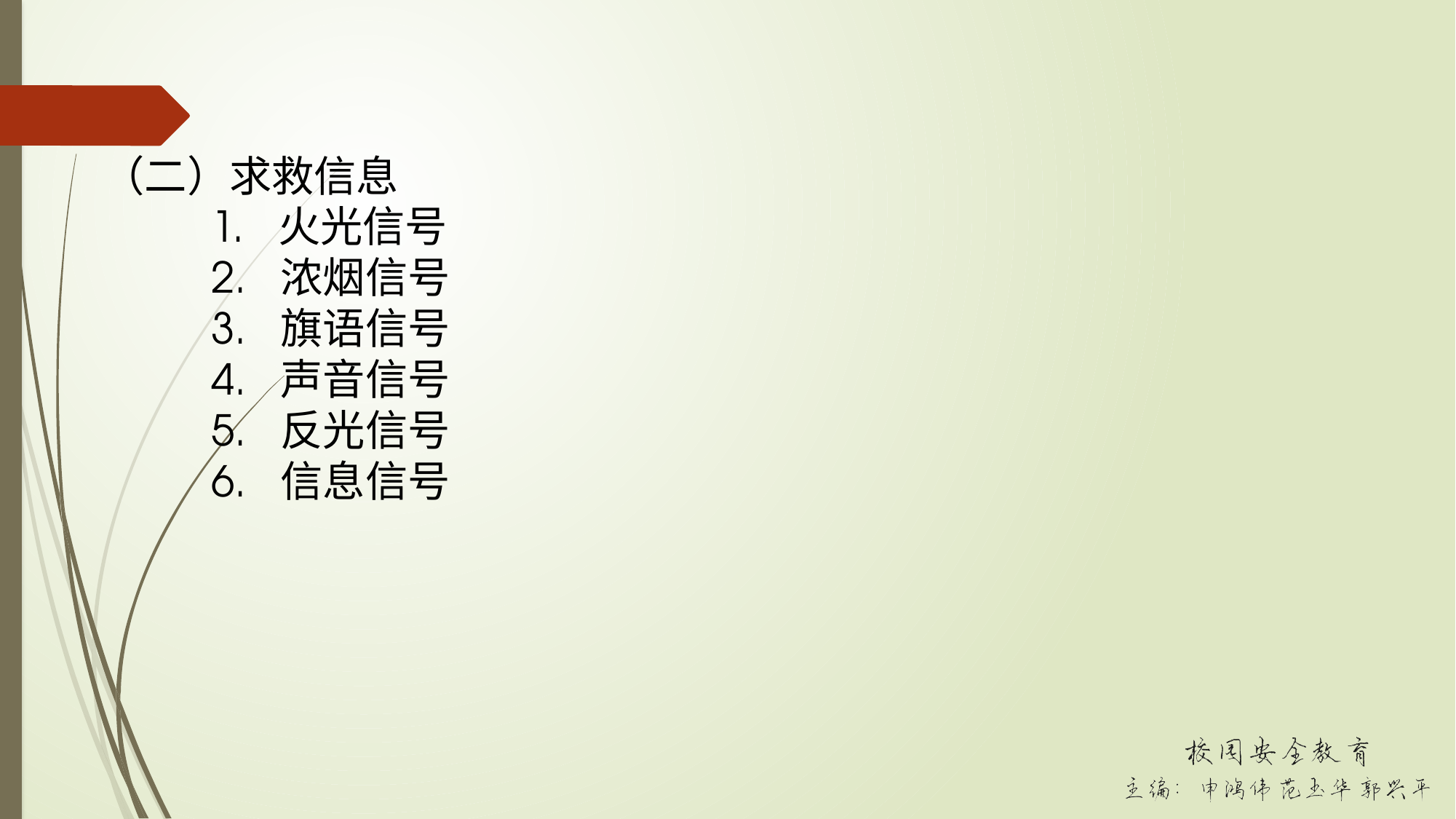

（二）求救信息
	1.  火光信号
	2.  浓烟信号
	3.  旗语信号
	4.  声音信号
	5.  反光信号
	6.  信息信号